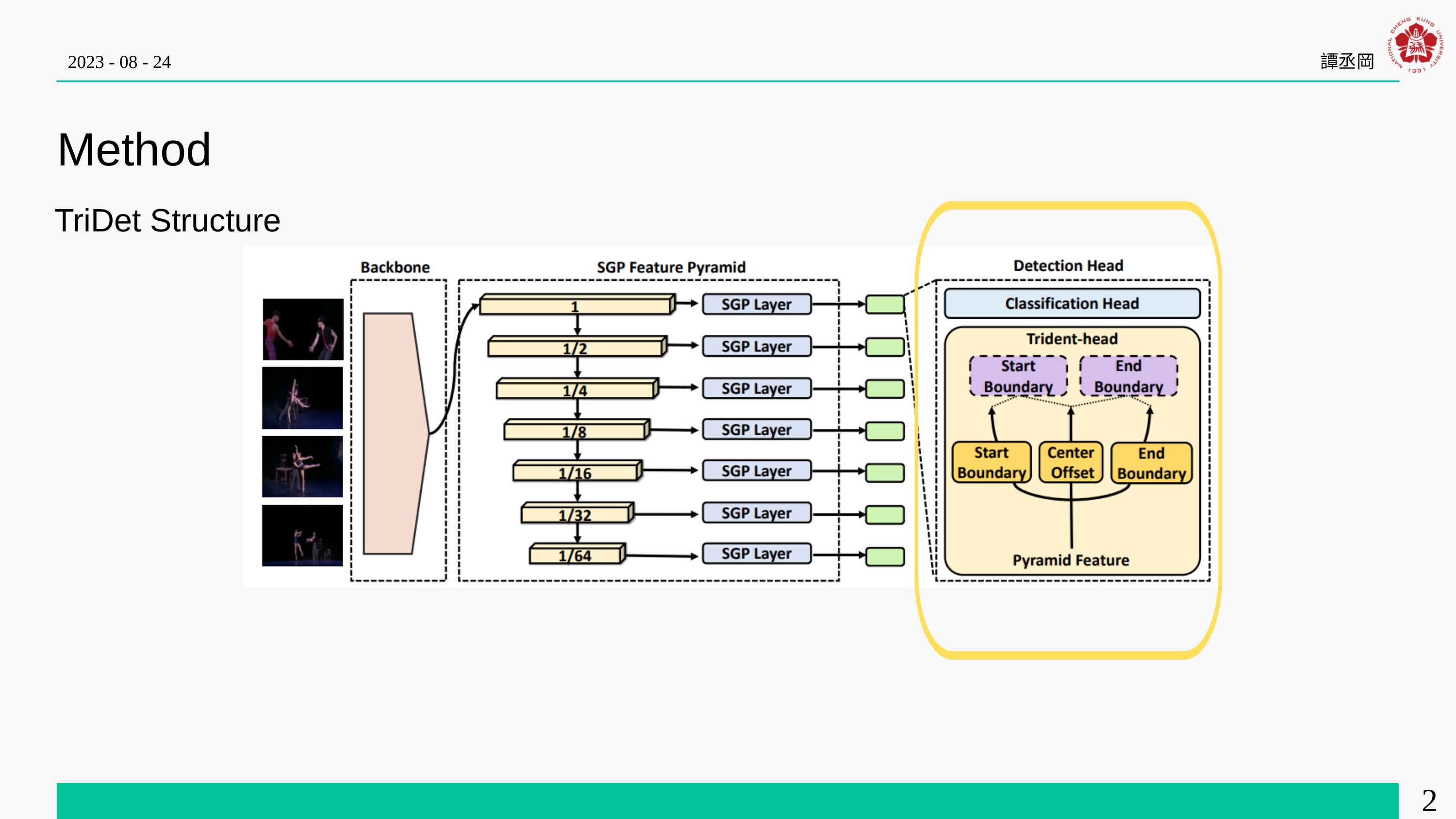

2023 - 08 - 24
譚丞岡

Method
TriDet Structure

23